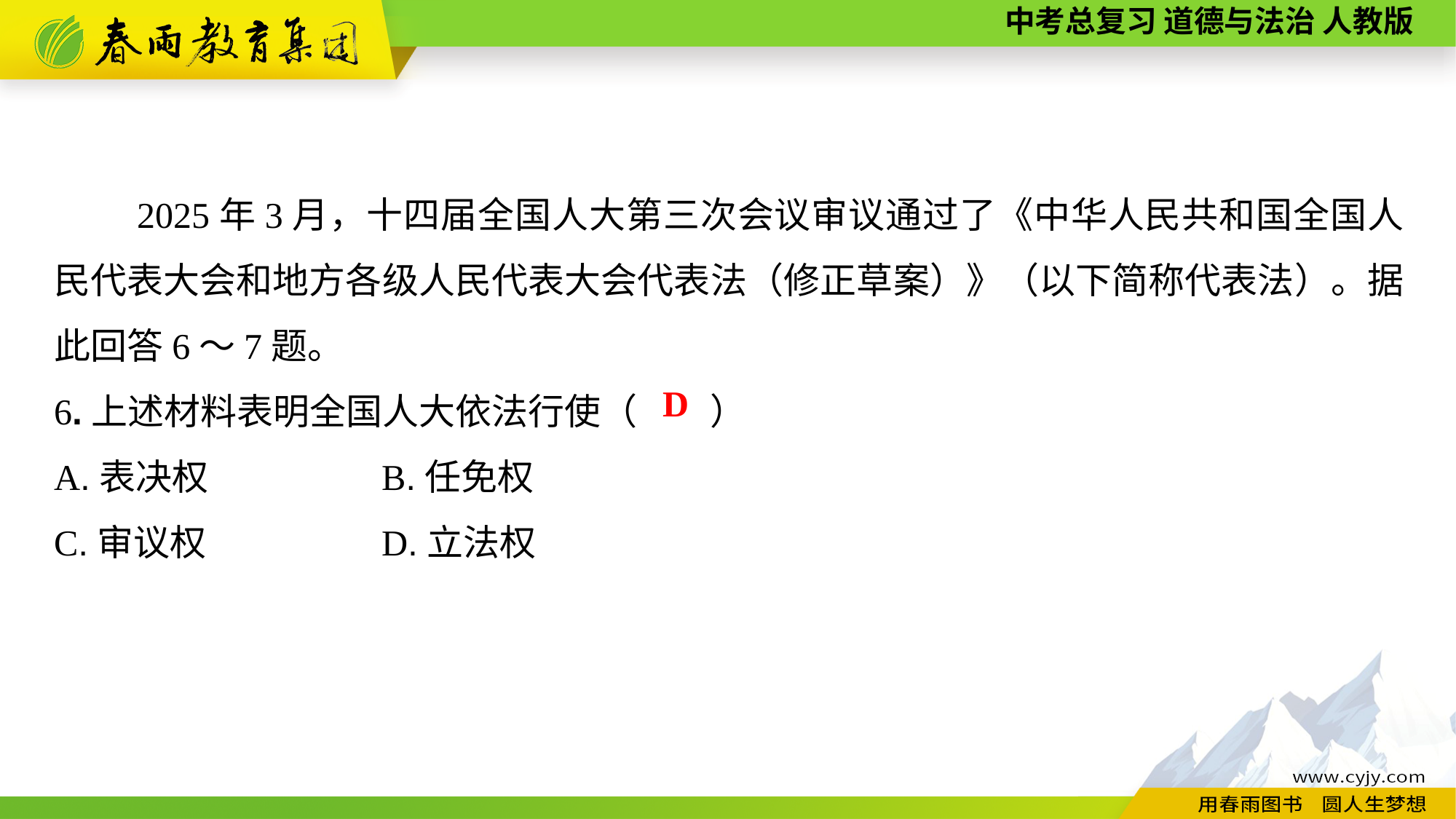

2025年3月，十四届全国人大第三次会议审议通过了《中华人民共和国全国人民代表大会和地方各级人民代表大会代表法（修正草案）》（以下简称代表法）。据此回答6～7题。
6.上述材料表明全国人大依法行使（　　）
A.表决权		B.任免权
C.审议权		D.立法权
D